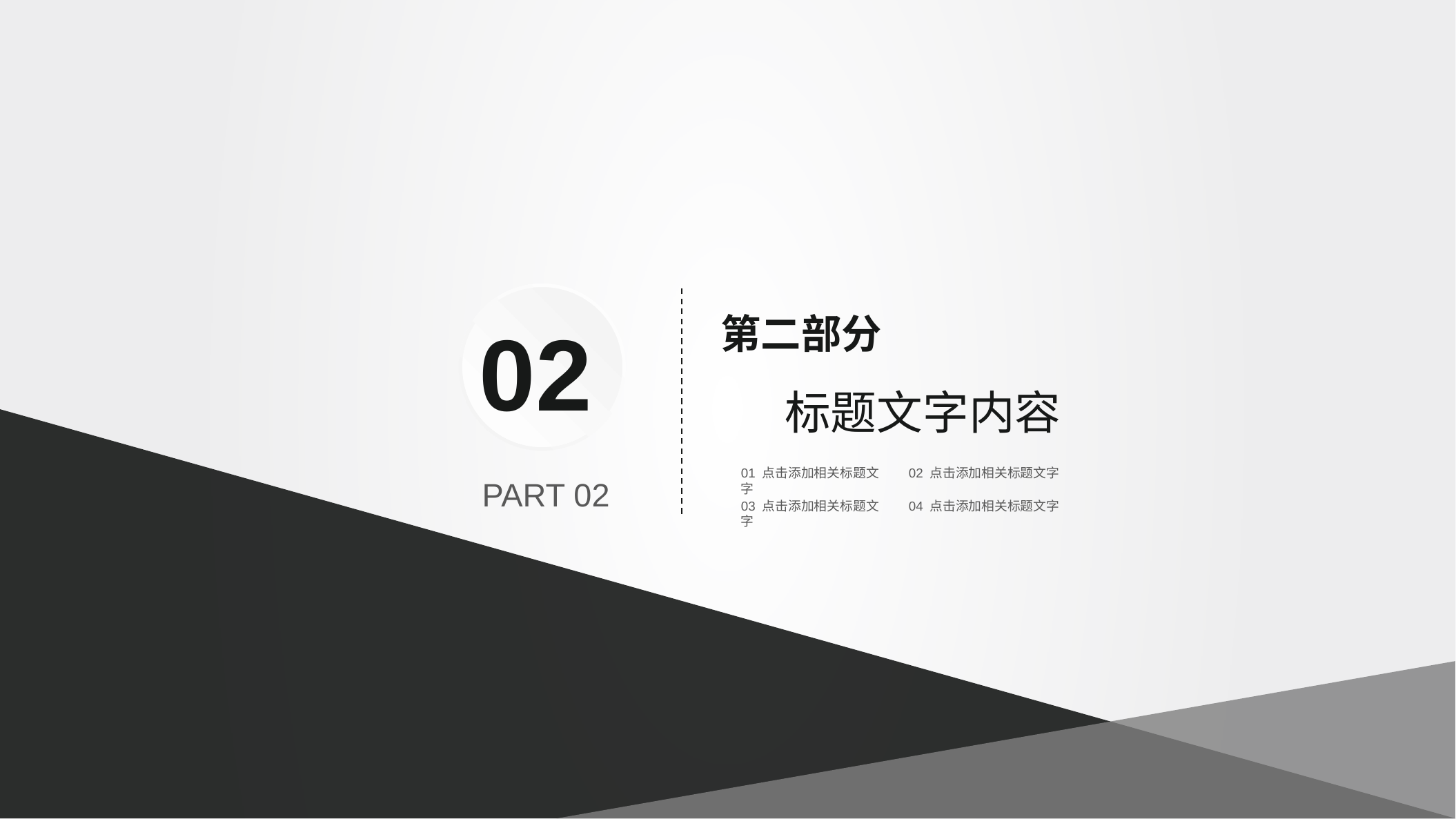

第二部分
   标题文字内容
02

01 点击添加相关标题文字
02 点击添加相关标题文字
PART 02
03 点击添加相关标题文字
04 点击添加相关标题文字